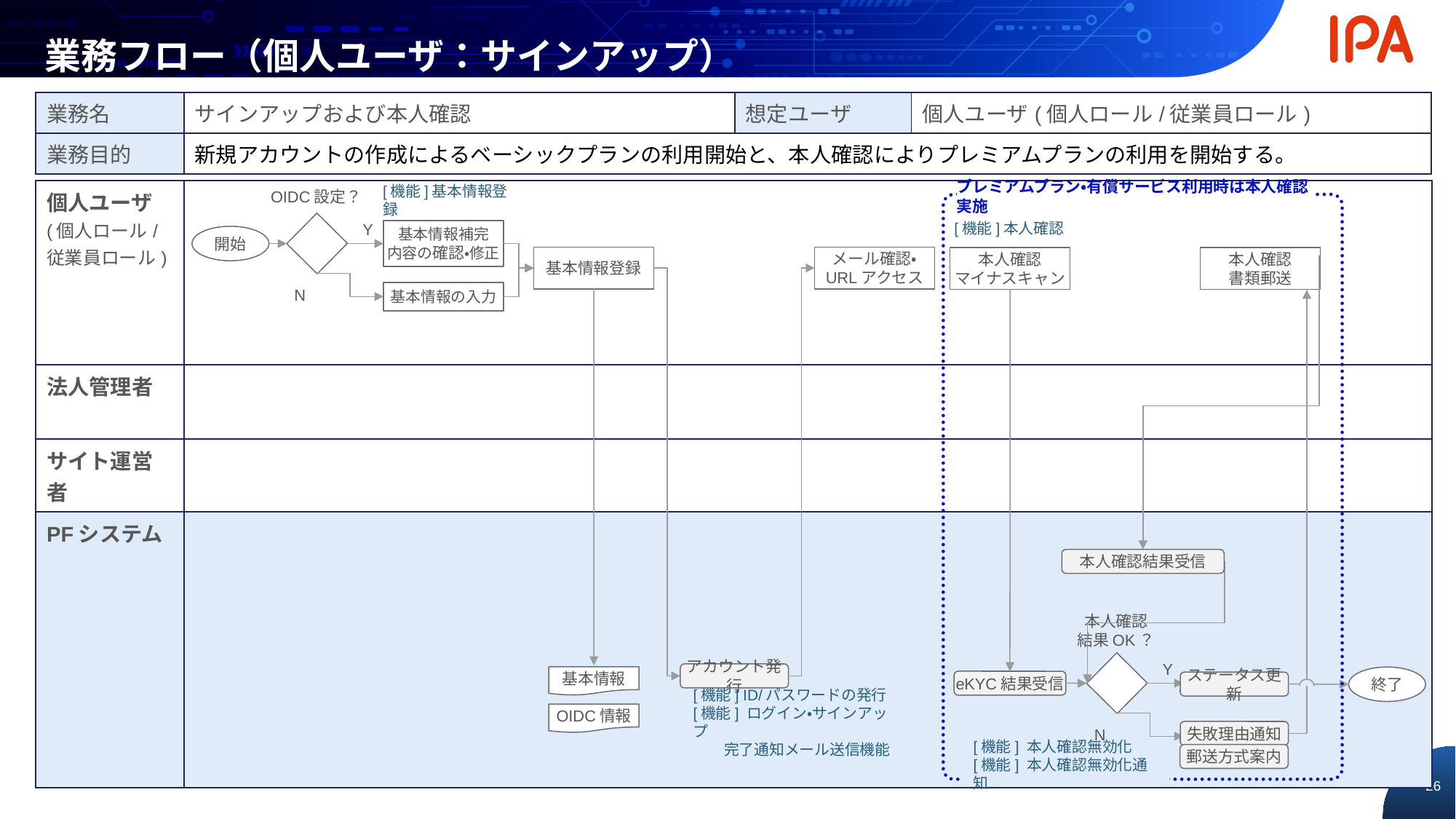

# 業務フロー（個人ユーザ：サインアップ）
| 業務名 | サインアップおよび本人確認 | 想定ユーザ | 個人ユーザ(個人ロール/従業員ロール) |
| --- | --- | --- | --- |
| 業務目的 | 新規アカウントの作成によるベーシックプランの利用開始と、本人確認によりプレミアムプランの利用を開始する。 |  |  |
OIDC設定？
| 個人ユーザ (個人ロール/ 従業員ロール) |  |
| --- | --- |
| 法人管理者 |  |
| サイト運営者 |  |
| PFシステム |  |
プレミアムプラン・有償サービス利用時は本人確認実施
[機能]基本情報登録

Y
[機能]本人確認
基本情報補完
内容の確認・修正

開始
基本情報登録
メール確認・
URLアクセス
本人確認
マイナスキャン
本人確認
書類郵送

N
基本情報の入力
本人確認結果受信
本人確認
結果OK？
Y

アカウント発行
基本情報
終了
eKYC結果受信

ステータス更新

[機能] ID/パスワードの発行
[機能] ログイン・サインアップ
         完了通知メール送信機能
OIDC情報
N
失敗理由通知
郵送方式案内
[機能] 本人確認無効化
[機能] 本人確認無効化通知